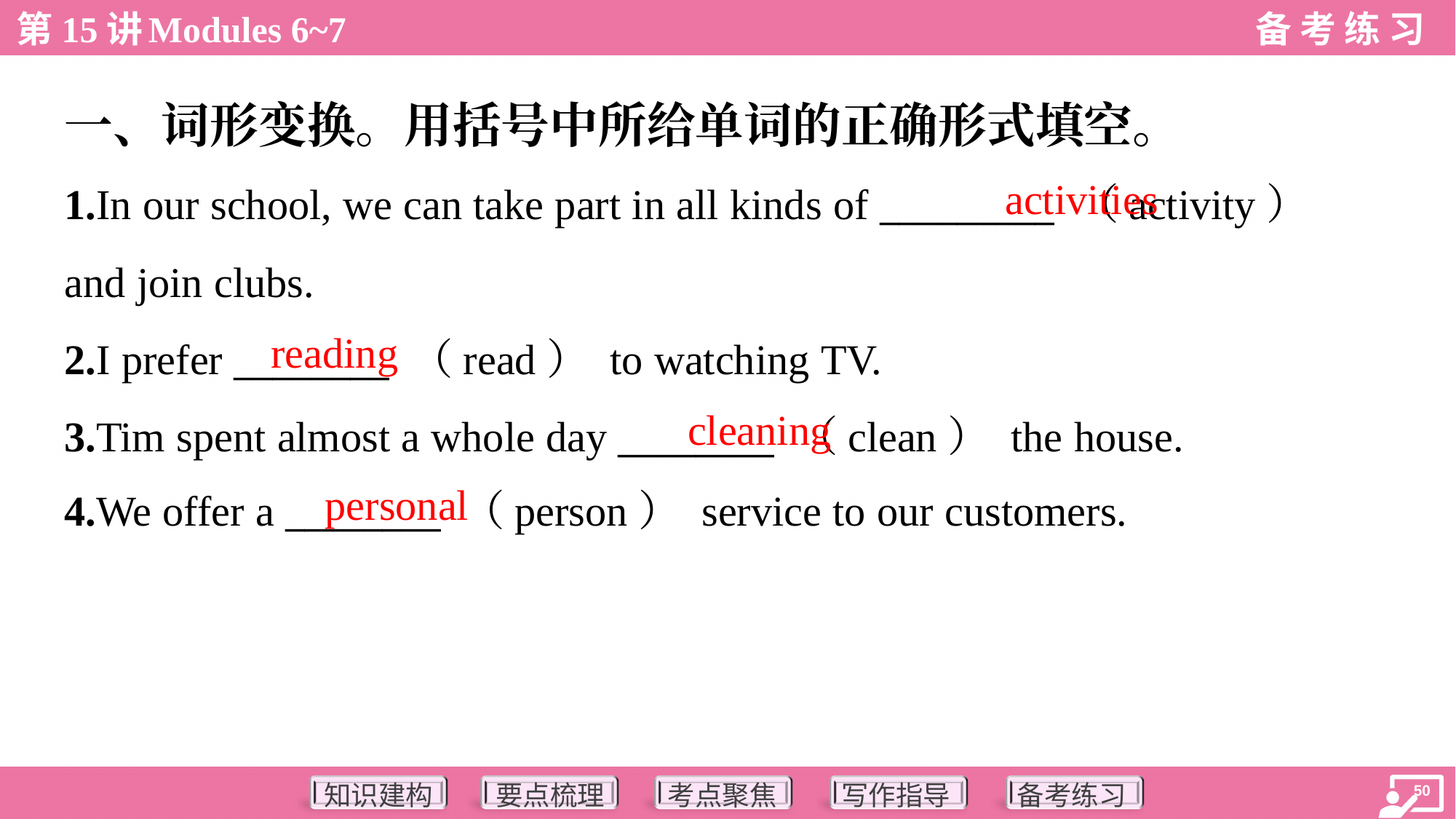

一、词形变换。用括号中所给单词的正确形式填空。
activities
1.In our school, we can take part in all kinds of _________ （activity）
and join clubs.
2.I prefer ________ （read） to watching TV.
3.Tim spent almost a whole day ________ （clean） the house.
4.We offer a ________ （person） service to our customers.
reading
cleaning
personal